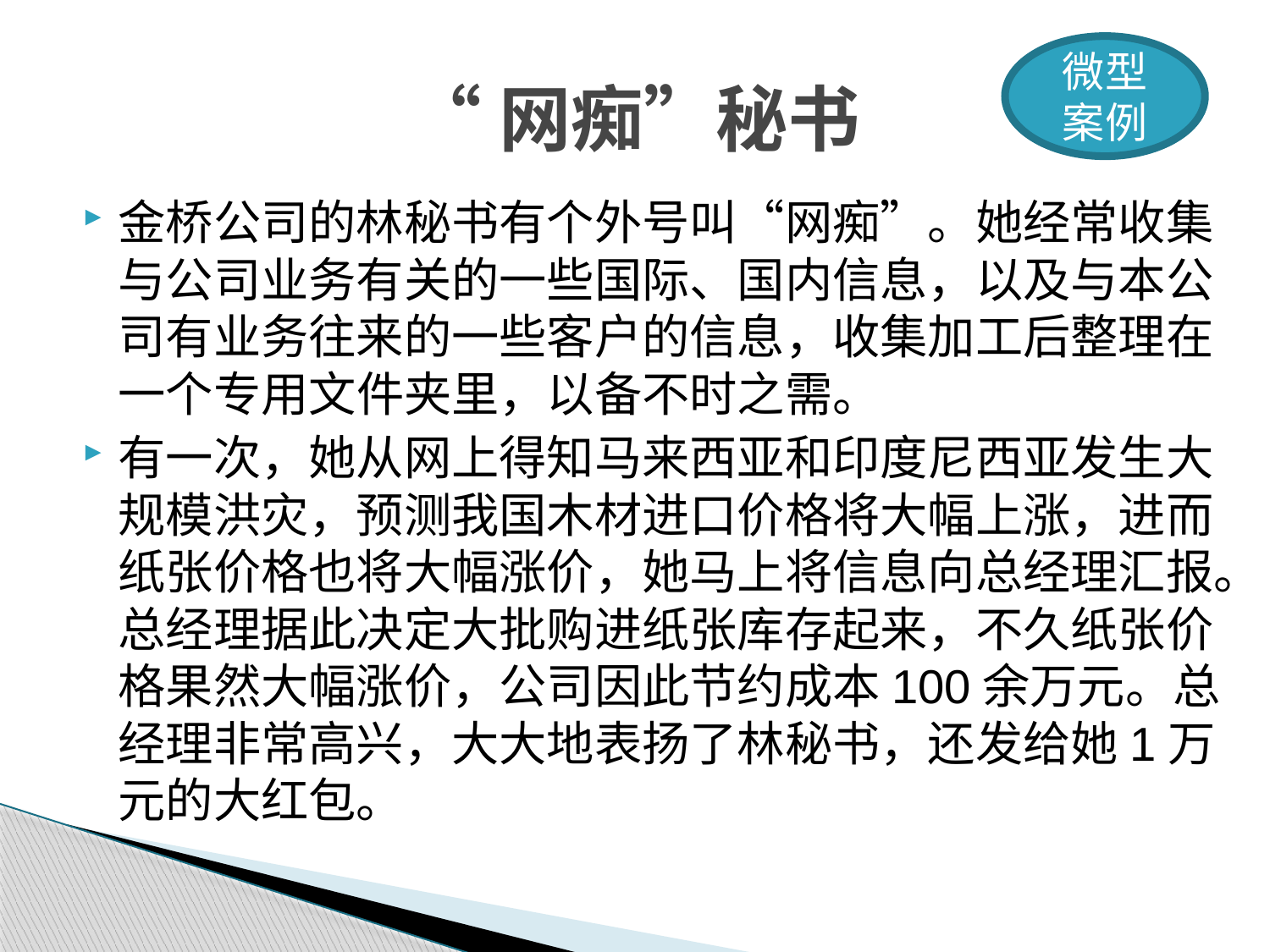

微型案例
# “网痴”秘书
金桥公司的林秘书有个外号叫“网痴”。她经常收集与公司业务有关的一些国际、国内信息，以及与本公司有业务往来的一些客户的信息，收集加工后整理在一个专用文件夹里，以备不时之需。
有一次，她从网上得知马来西亚和印度尼西亚发生大规模洪灾，预测我国木材进口价格将大幅上涨，进而纸张价格也将大幅涨价，她马上将信息向总经理汇报。总经理据此决定大批购进纸张库存起来，不久纸张价格果然大幅涨价，公司因此节约成本100余万元。总经理非常高兴，大大地表扬了林秘书，还发给她1万元的大红包。